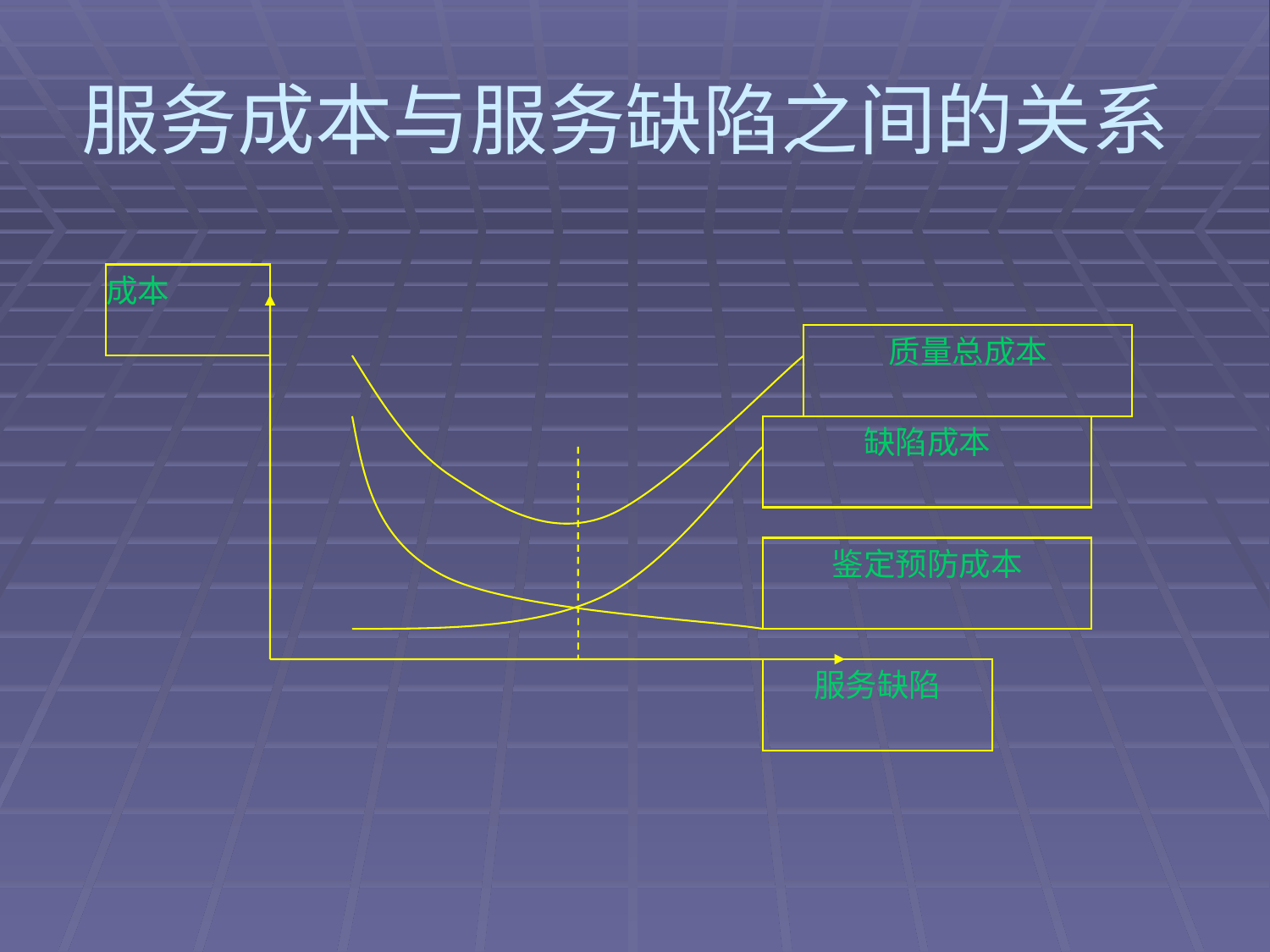

# 服务成本与服务缺陷之间的关系
成本

质量总成本

缺陷成本

鉴定预防成本

服务缺陷